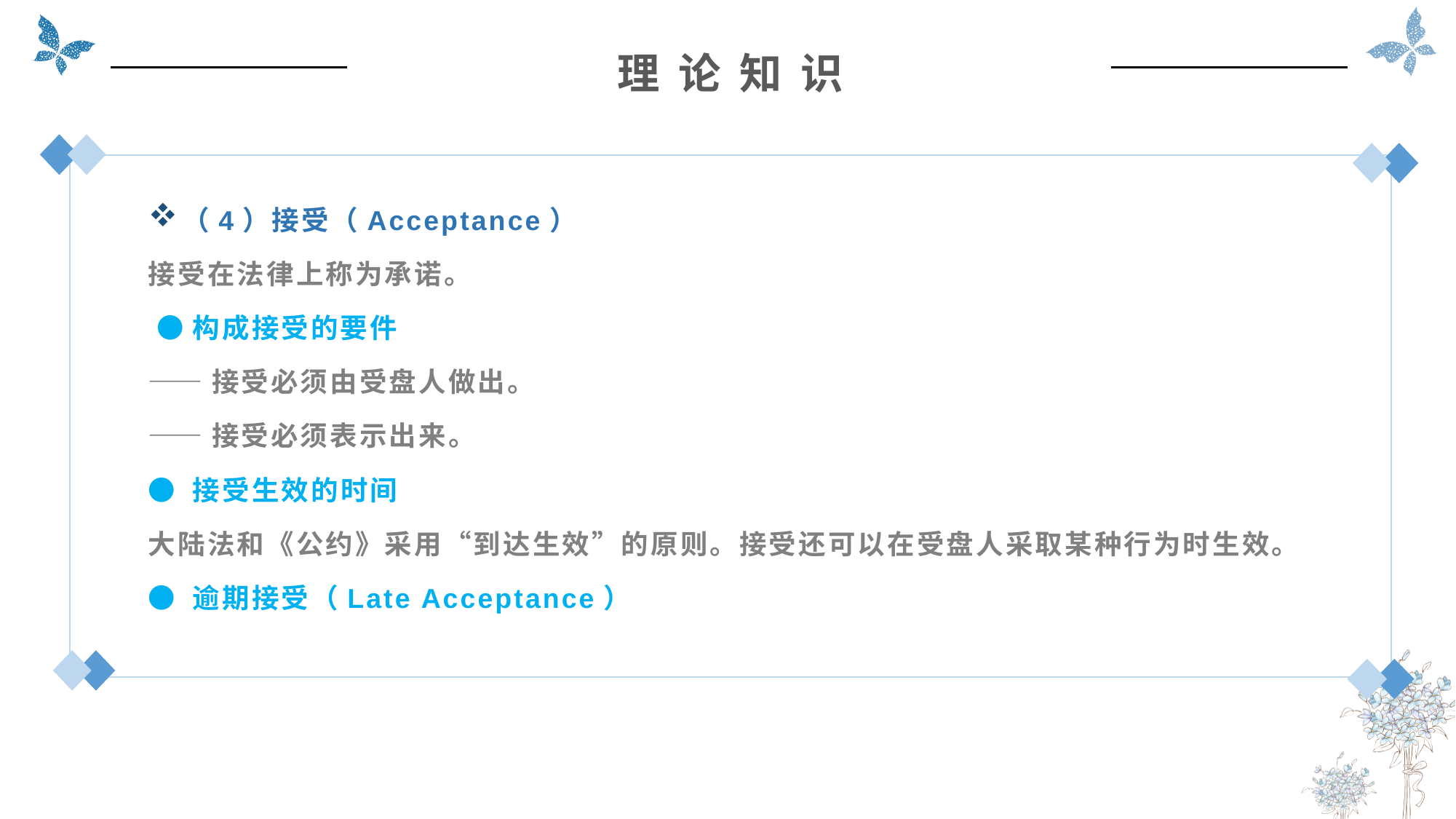

理 论 知 识

（4）接受（Acceptance）
接受在法律上称为承诺。
 ●构成接受的要件
——接受必须由受盘人做出。
——接受必须表示出来。
● 接受生效的时间
大陆法和《公约》采用“到达生效”的原则。接受还可以在受盘人采取某种行为时生效。
● 逾期接受（Late Acceptance）